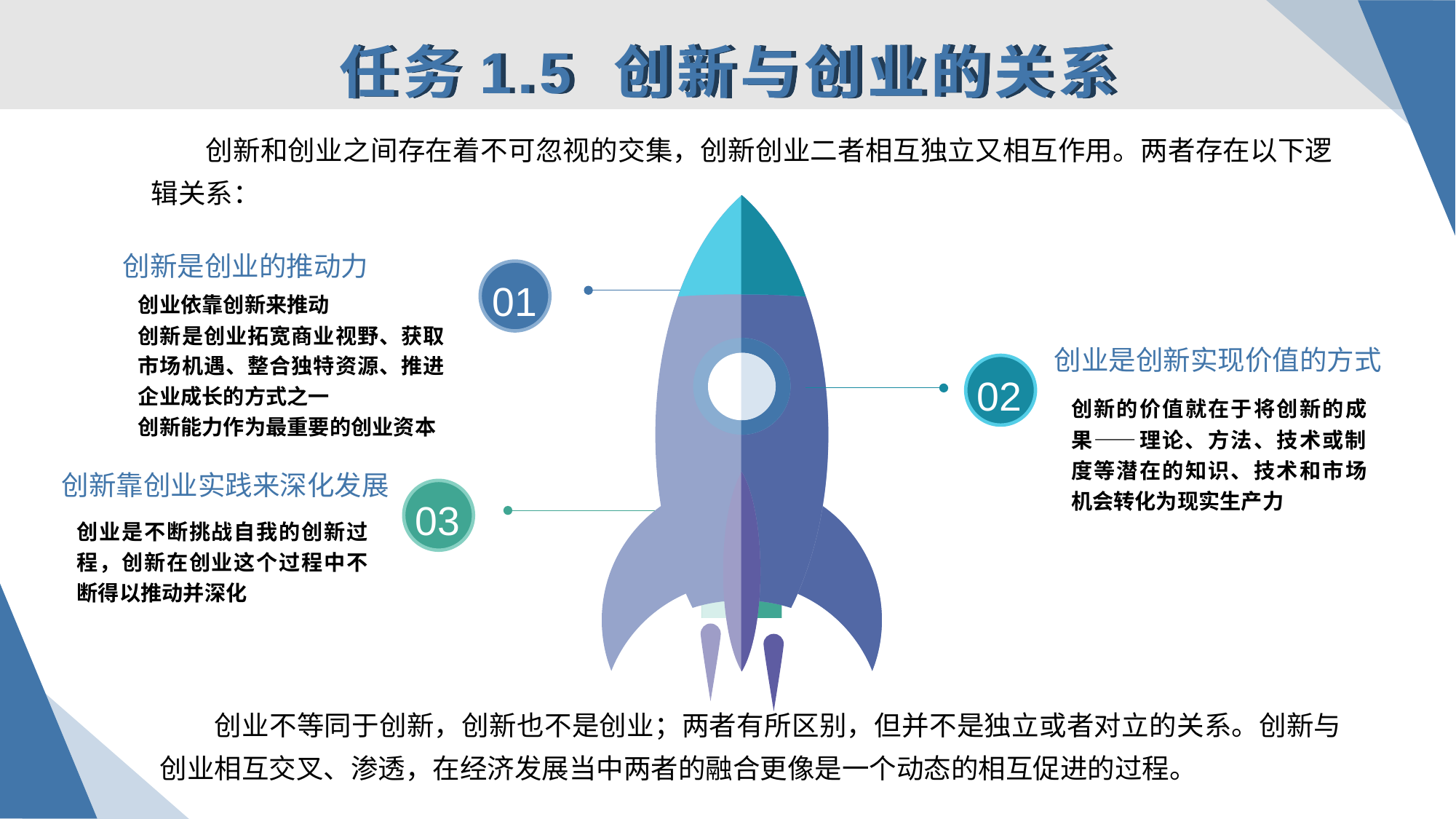

任务1.5 创新与创业的关系
创新和创业之间存在着不可忽视的交集，创新创业二者相互独立又相互作用。两者存在以下逻辑关系：

创新是创业的推动力

01
创业依靠创新来推动
创新是创业拓宽商业视野、获取市场机遇、整合独特资源、推进企业成长的方式之一
创新能力作为最重要的创业资本
创业是创新实现价值的方式

02
创新的价值就在于将创新的成果——理论、方法、技术或制度等潜在的知识、技术和市场机会转化为现实生产力
创新靠创业实践来深化发展

03

创业是不断挑战自我的创新过程，创新在创业这个过程中不断得以推动并深化

创业不等同于创新，创新也不是创业；两者有所区别，但并不是独立或者对立的关系。创新与创业相互交叉、渗透，在经济发展当中两者的融合更像是一个动态的相互促进的过程。